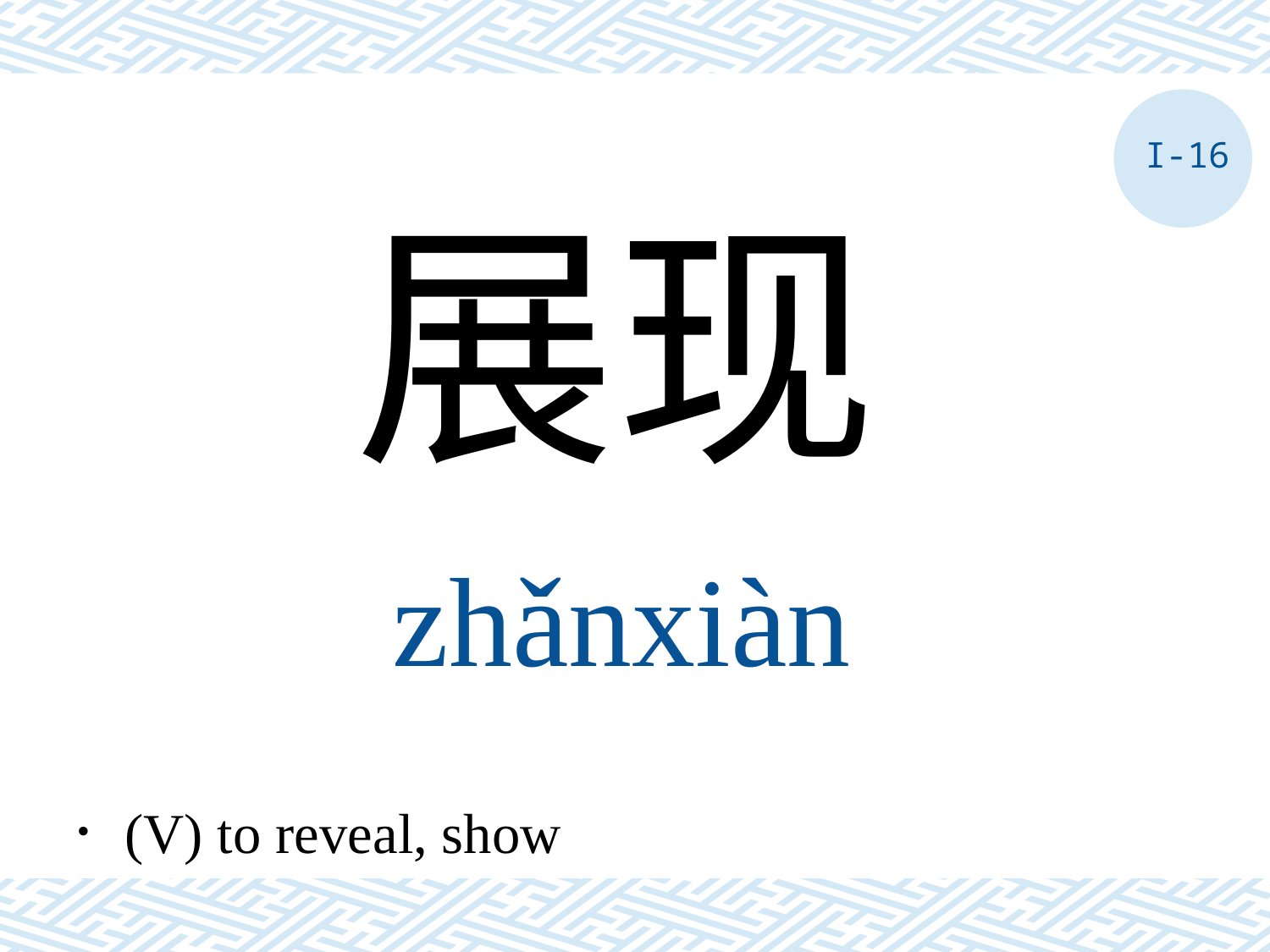

I-16

展现
zhǎnxiàn
．(V) to reveal, show